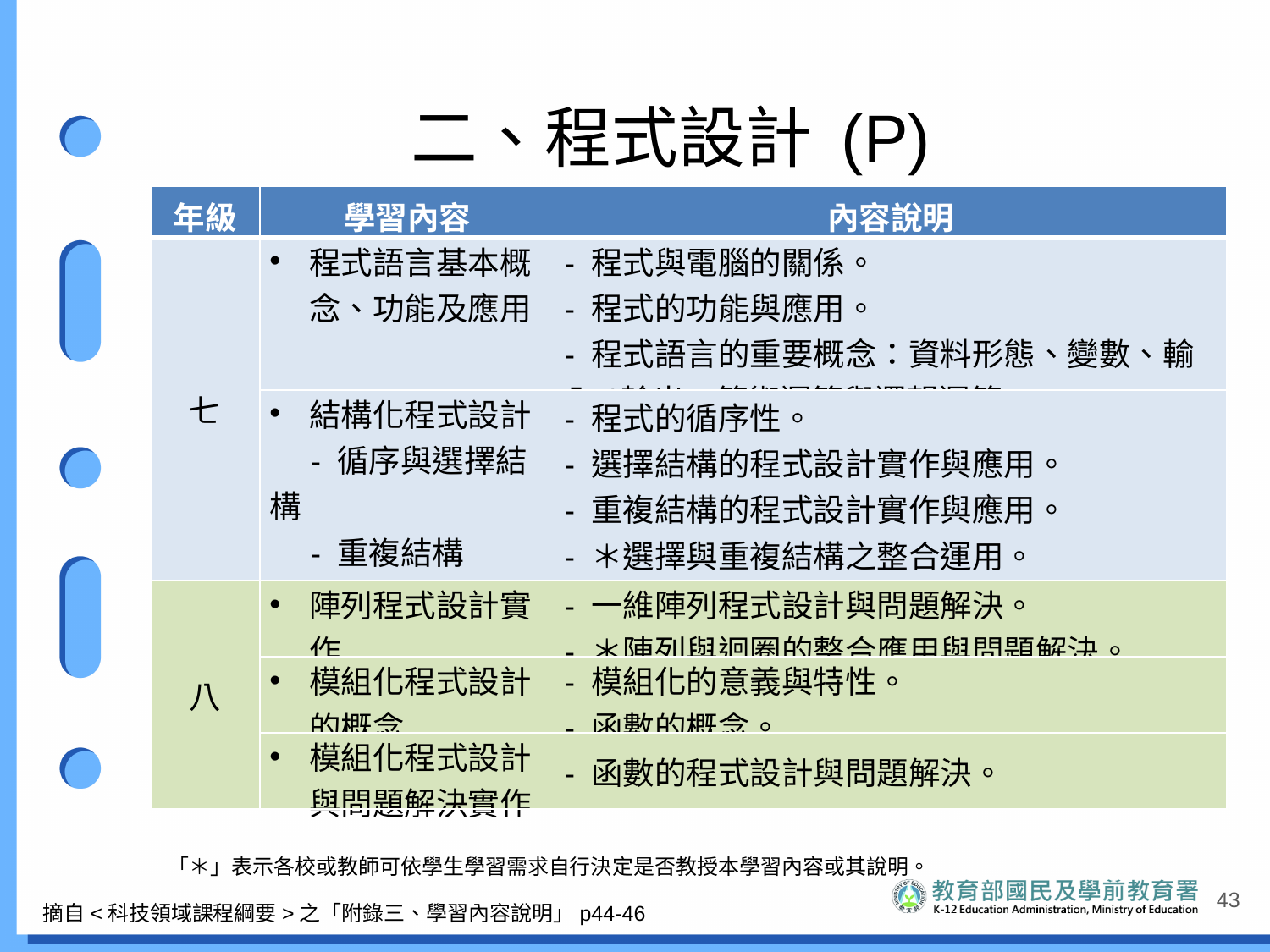

# 二、程式設計 (P)
| 年級 | 學習內容 | 內容說明 |
| --- | --- | --- |
| 七 | 程式語言基本概念、功能及應用 | - 程式與電腦的關係。 - 程式的功能與應用。 - 程式語言的重要概念：資料形態、變數、輸入/輸出、算術運算與邏輯運算。 |
|  | 結構化程式設計 　- 循序與選擇結構 　- 重複結構 | - 程式的循序性。 - 選擇結構的程式設計實作與應用。 - 重複結構的程式設計實作與應用。 - ＊選擇與重複結構之整合運用。 |
| 八 | 陣列程式設計實作 | - 一維陣列程式設計與問題解決。 - ＊陣列與迴圈的整合應用與問題解決。 |
|  | 模組化程式設計的概念 | - 模組化的意義與特性。 - 函數的概念。 |
|  | 模組化程式設計與問題解決實作 | - 函數的程式設計與問題解決。 |
「＊」表示各校或教師可依學生學習需求自行決定是否教授本學習內容或其說明。
43
摘自<科技領域課程綱要>之「附錄三、學習內容說明」p44-46